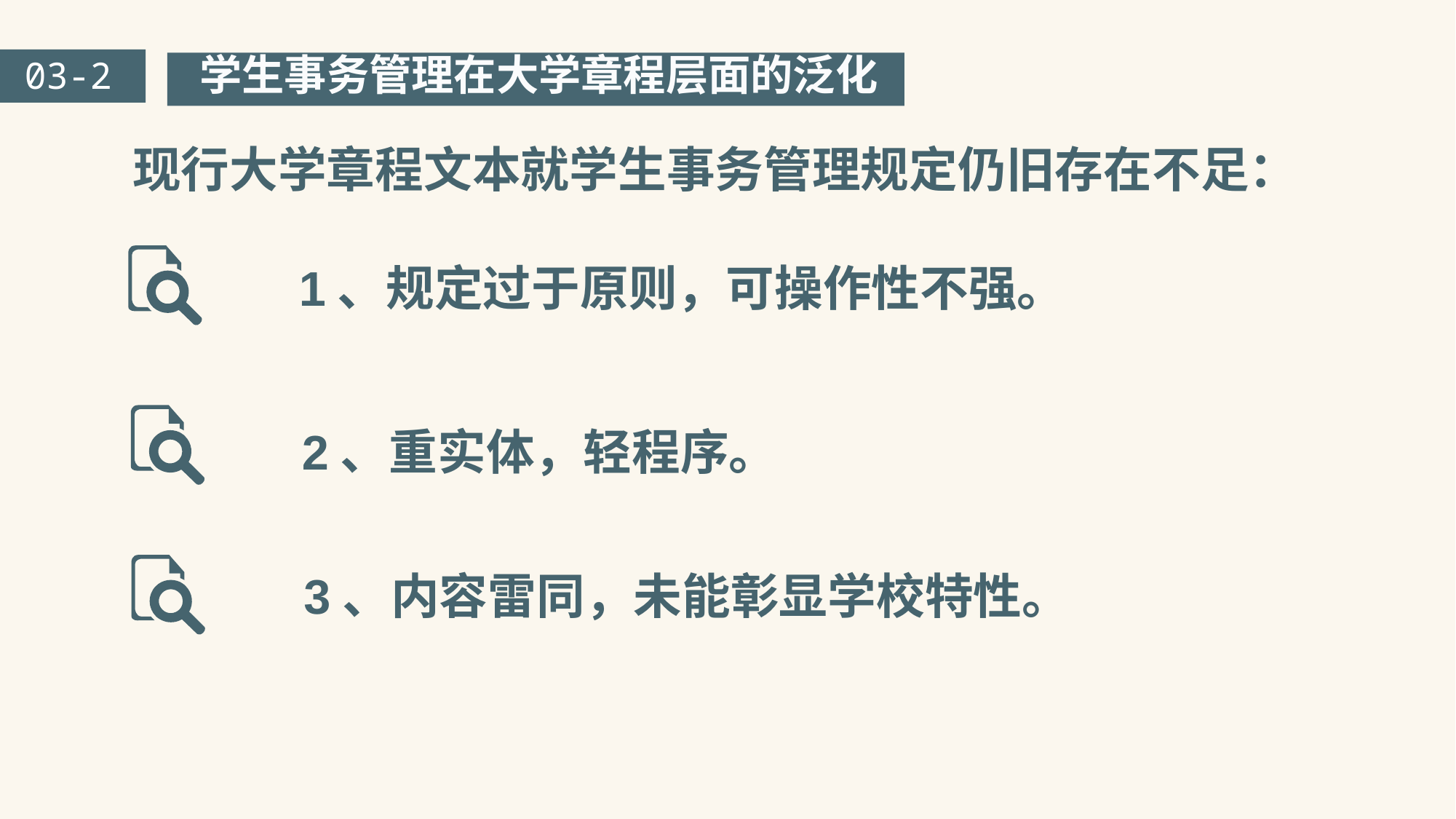

学生事务管理在大学章程层面的泛化
03-2

现行大学章程文本就学生事务管理规定仍旧存在不足：

1、规定过于原则，可操作性不强。

2、重实体，轻程序。

3、内容雷同，未能彰显学校特性。